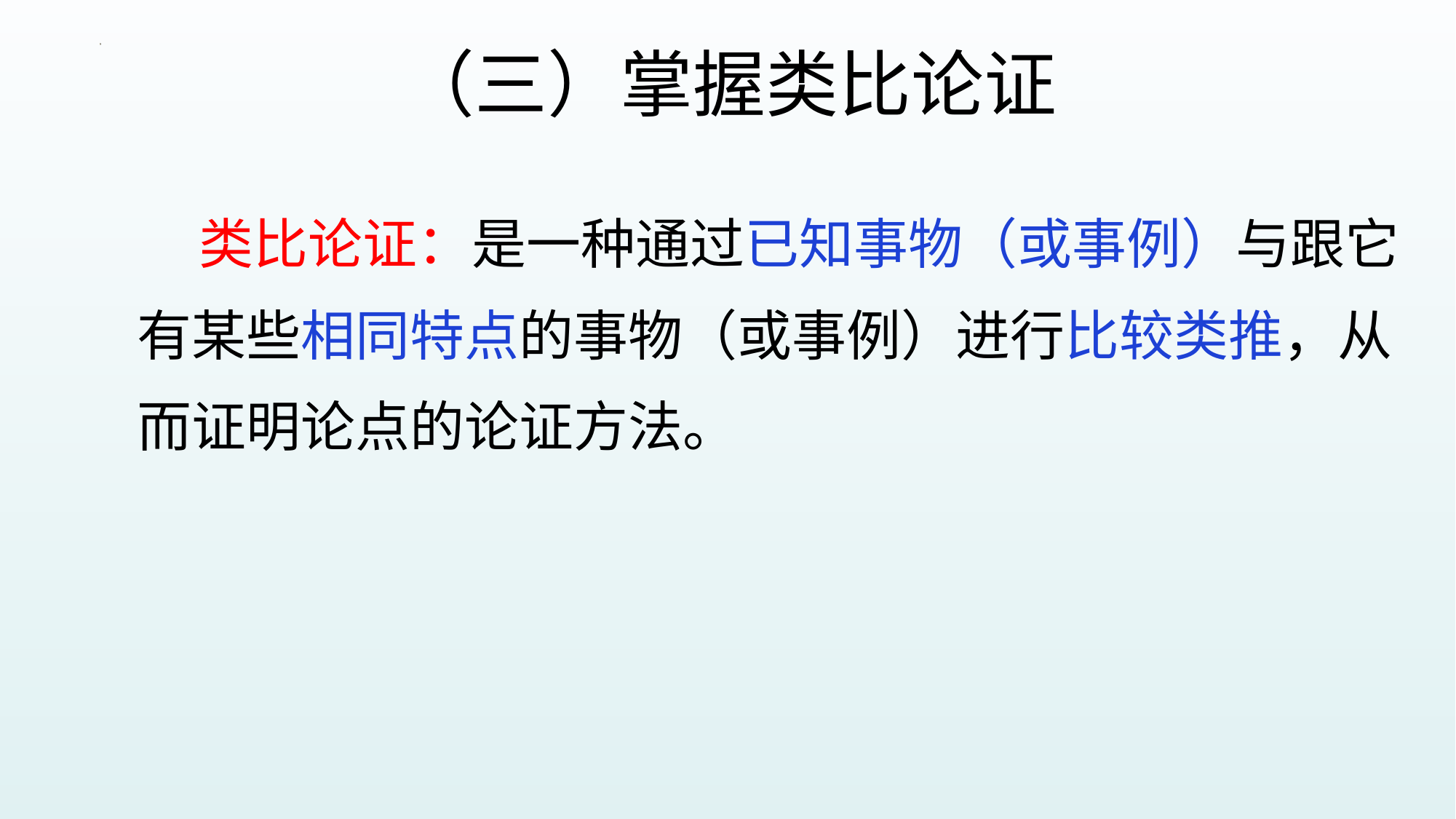

# （三）掌握类比论证
    类比论证：是一种通过已知事物（或事例）与跟它有某些相同特点的事物（或事例）进行比较类推，从而证明论点的论证方法。